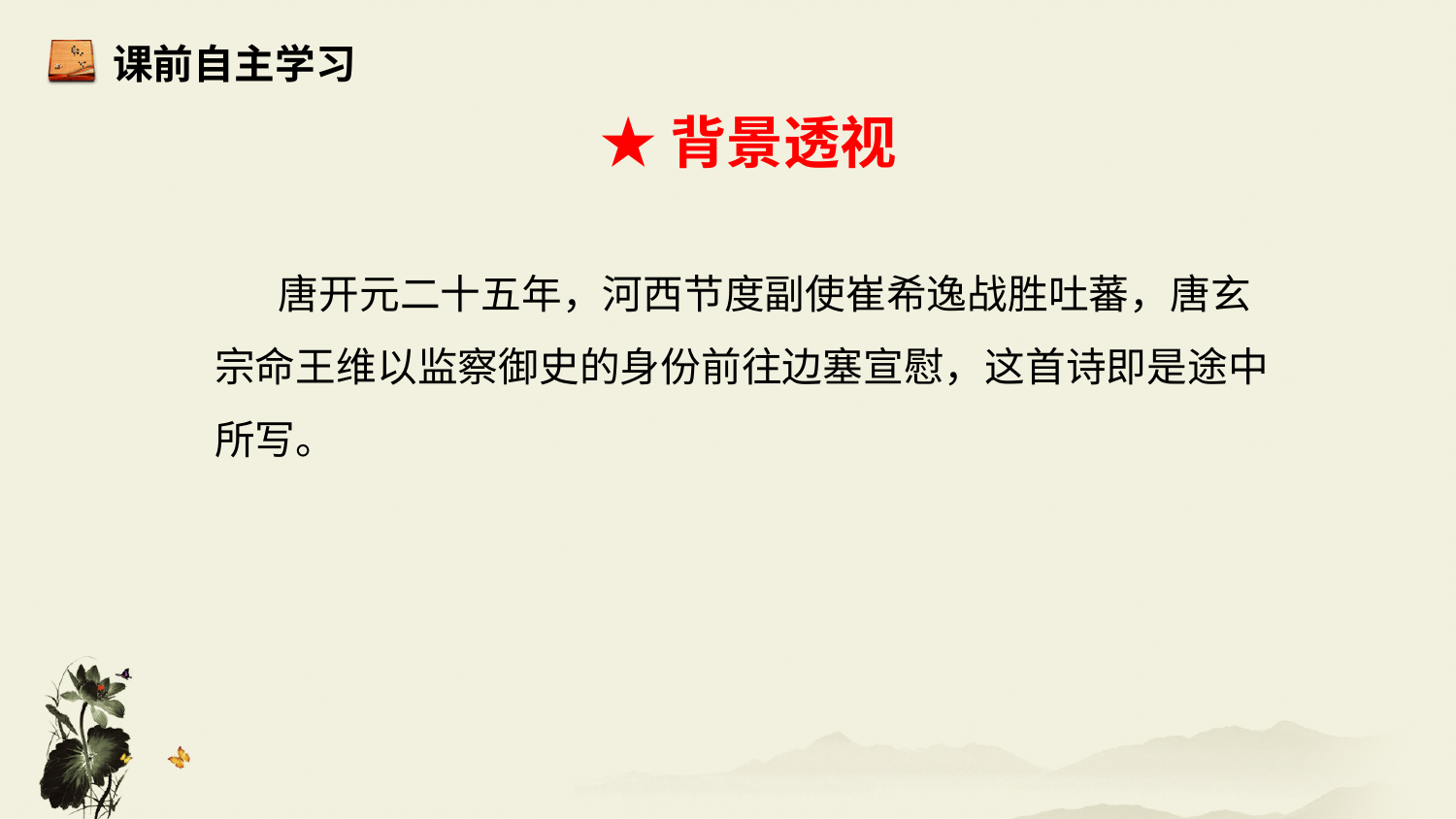

课前自主学习
★背景透视
      唐开元二十五年，河西节度副使崔希逸战胜吐蕃，唐玄宗命王维以监察御史的身份前往边塞宣慰，这首诗即是途中所写。